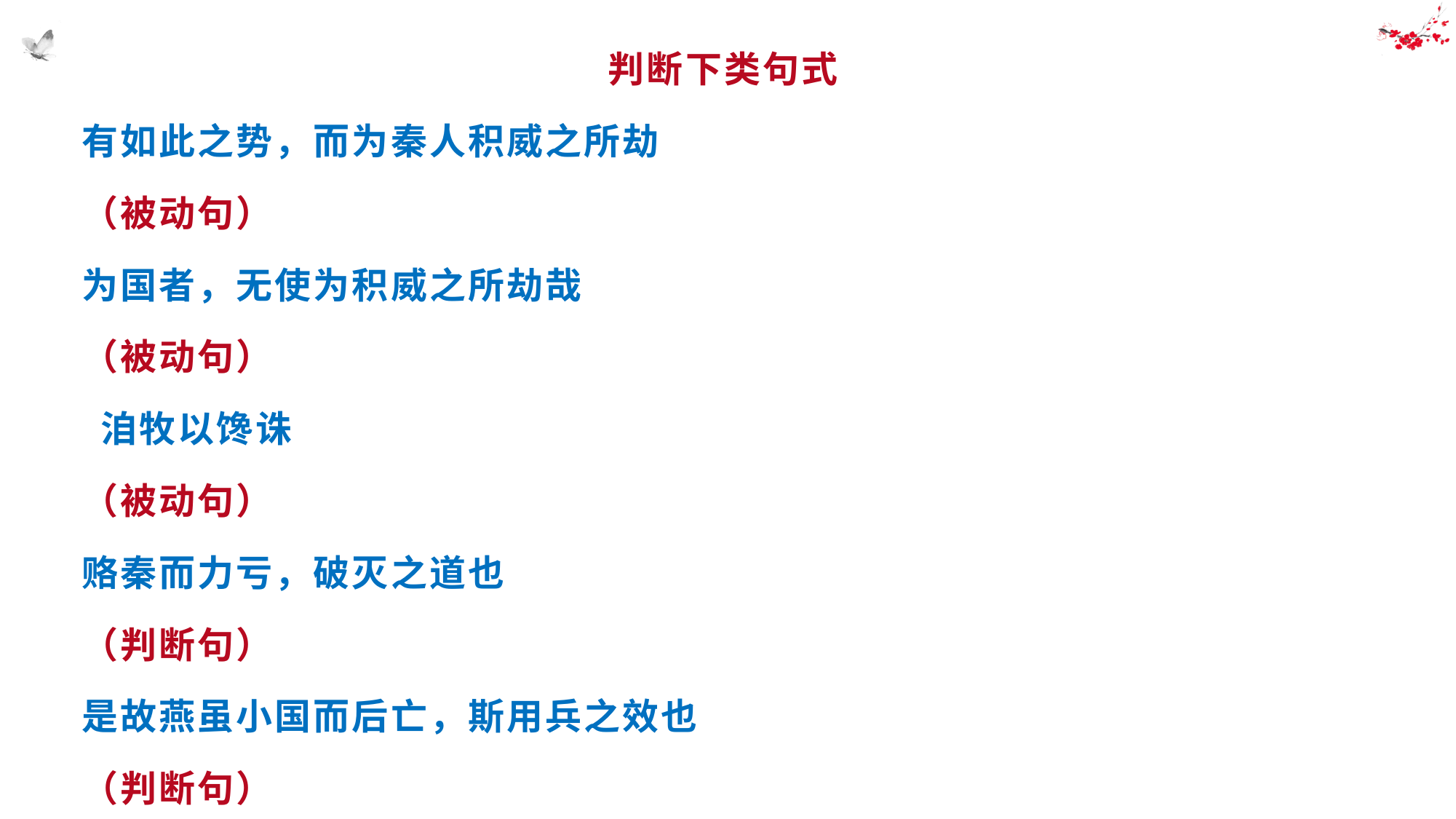

判断下类句式
有如此之势，而为秦人积威之所劫
（被动句）
为国者，无使为积威之所劫哉
（被动句）
 洎牧以馋诛
（被动句）
赂秦而力亏，破灭之道也
（判断句）
是故燕虽小国而后亡，斯用兵之效也
（判断句）
#